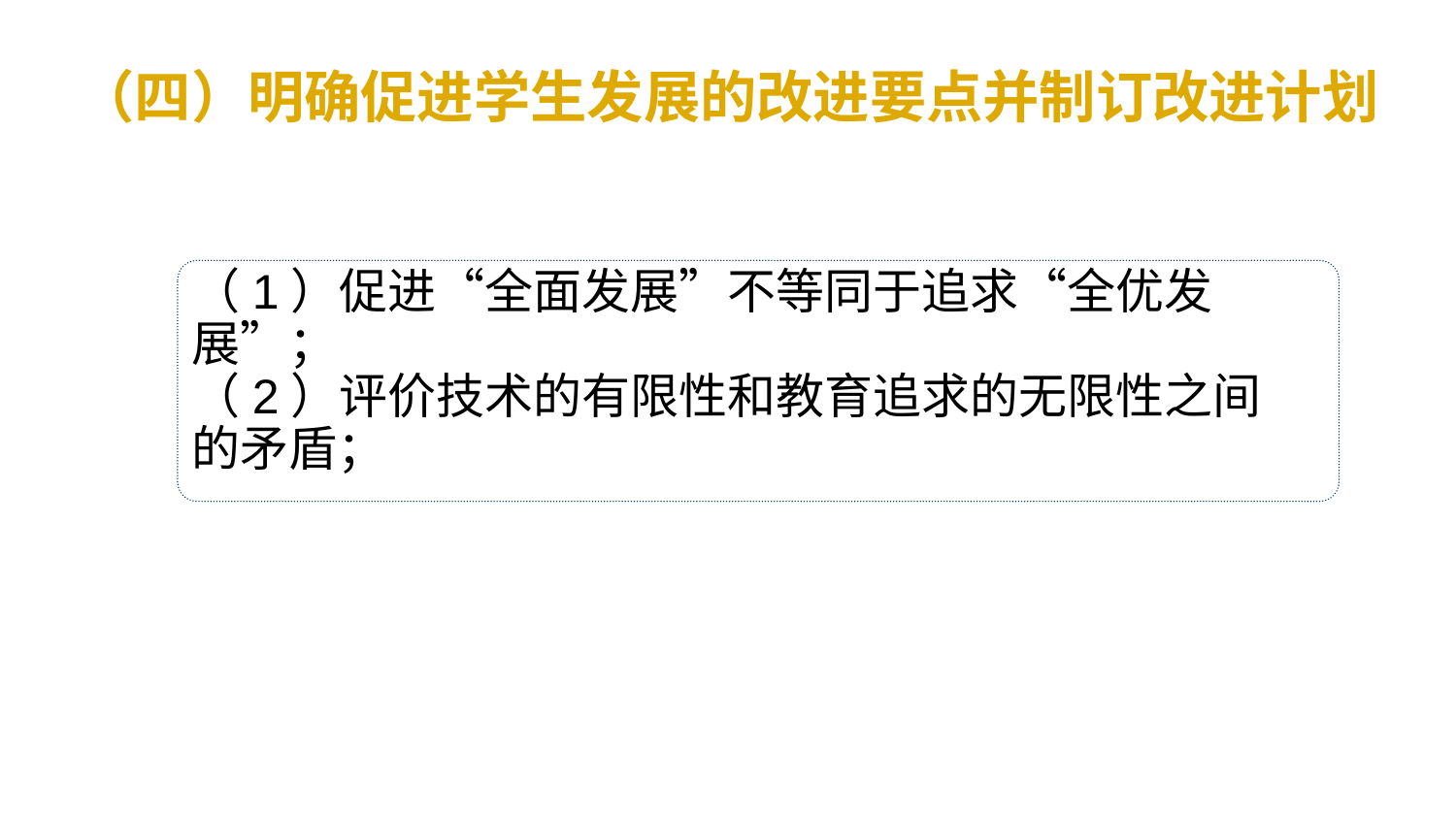

（四）明确促进学生发展的改进要点并制订改进计划

（1）促进“全面发展”不等同于追求“全优发展”；
（2）评价技术的有限性和教育追求的无限性之间的矛盾；